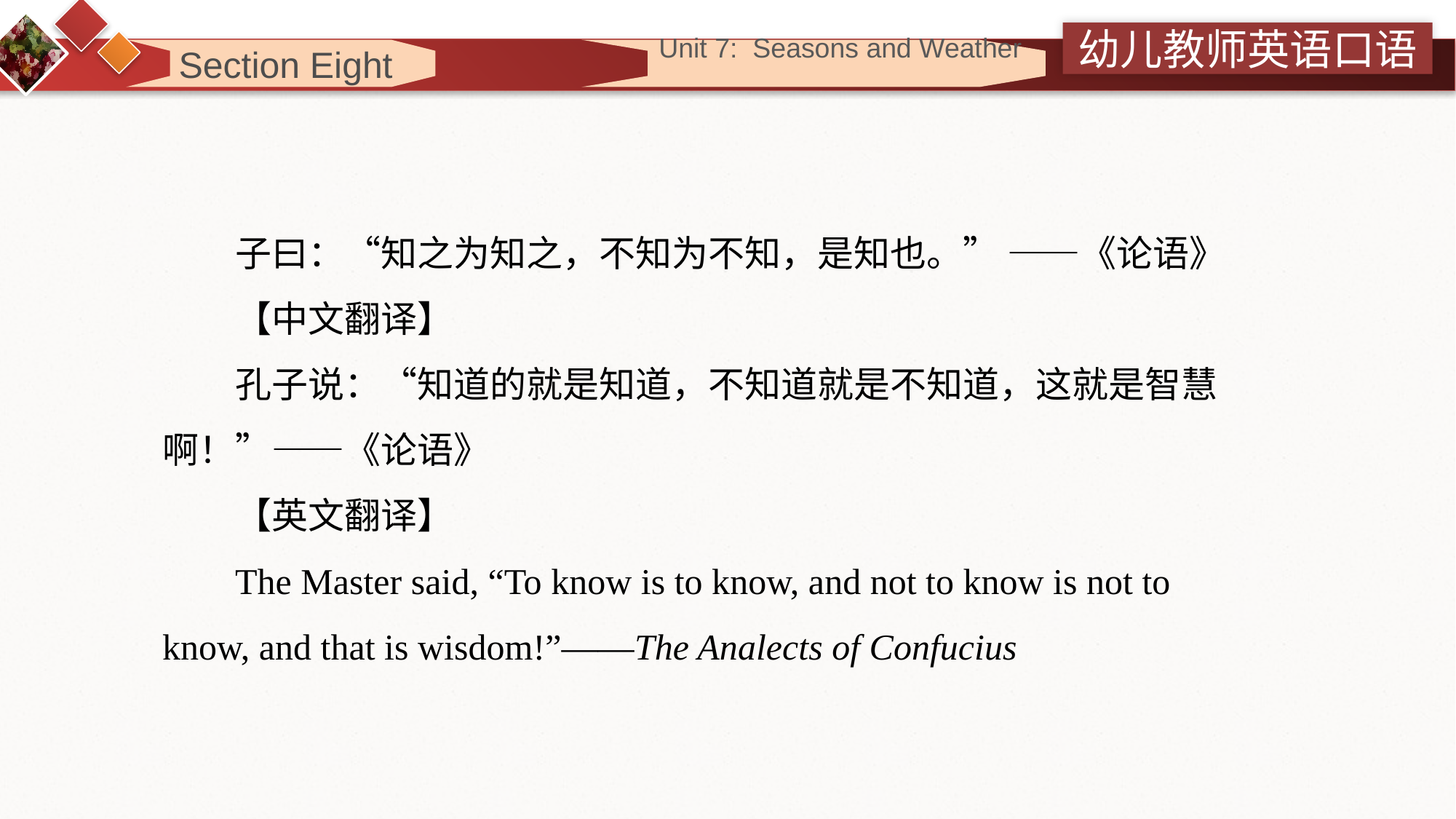

Section Eight
       Unit 7:  Seasons and Weather

子曰：“知之为知之，不知为不知，是知也。” ——《论语》
【中文翻译】
孔子说：“知道的就是知道，不知道就是不知道，这就是智慧啊！”——《论语》
【英文翻译】
The Master said, “To know is to know, and not to know is not to know, and that is wisdom!”——The Analects of Confucius